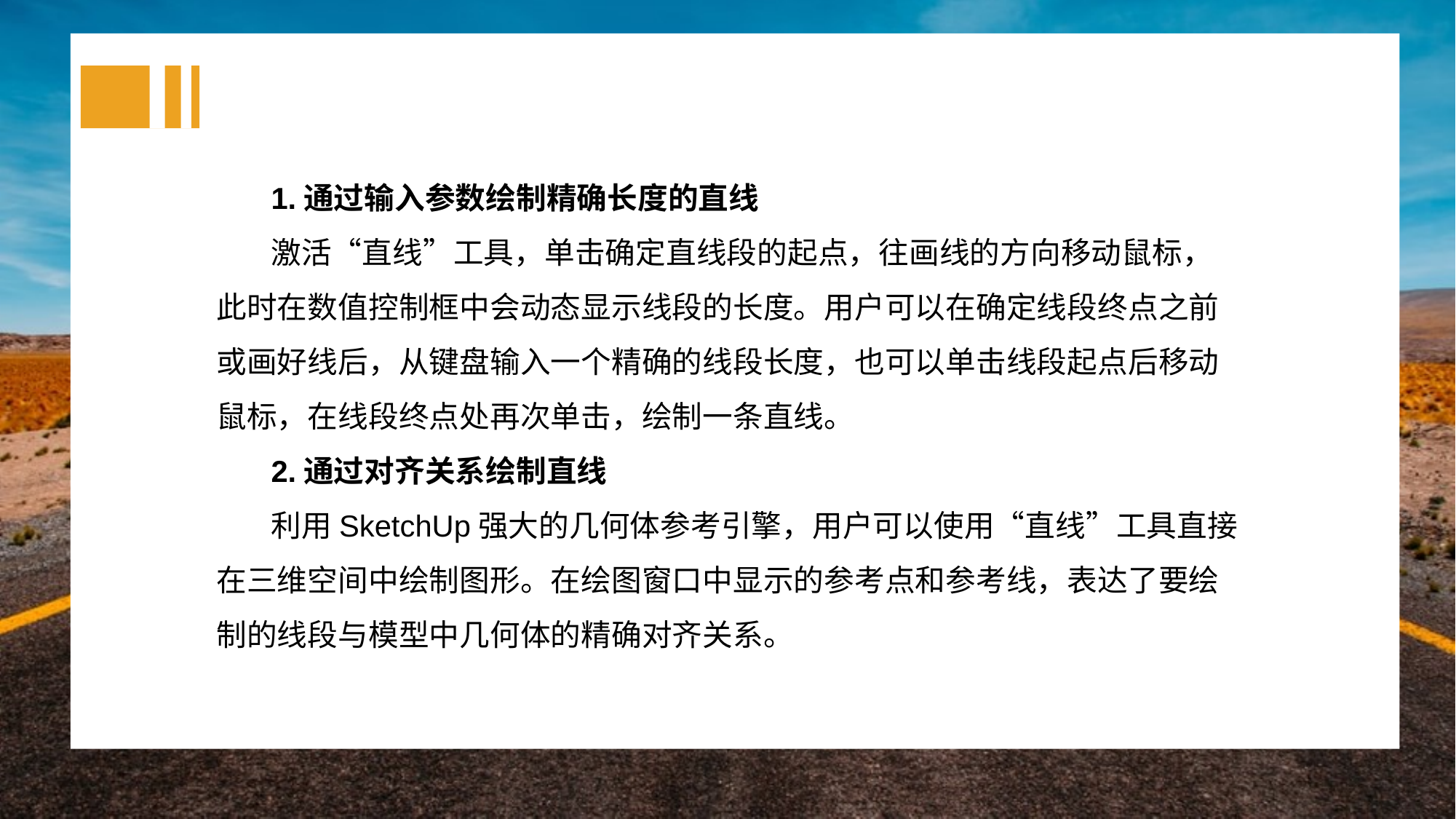

1.通过输入参数绘制精确长度的直线
激活“直线”工具，单击确定直线段的起点，往画线的方向移动鼠标，此时在数值控制框中会动态显示线段的长度。用户可以在确定线段终点之前或画好线后，从键盘输入一个精确的线段长度，也可以单击线段起点后移动鼠标，在线段终点处再次单击，绘制一条直线。
2.通过对齐关系绘制直线
利用SketchUp强大的几何体参考引擎，用户可以使用“直线”工具直接在三维空间中绘制图形。在绘图窗口中显示的参考点和参考线，表达了要绘制的线段与模型中几何体的精确对齐关系。